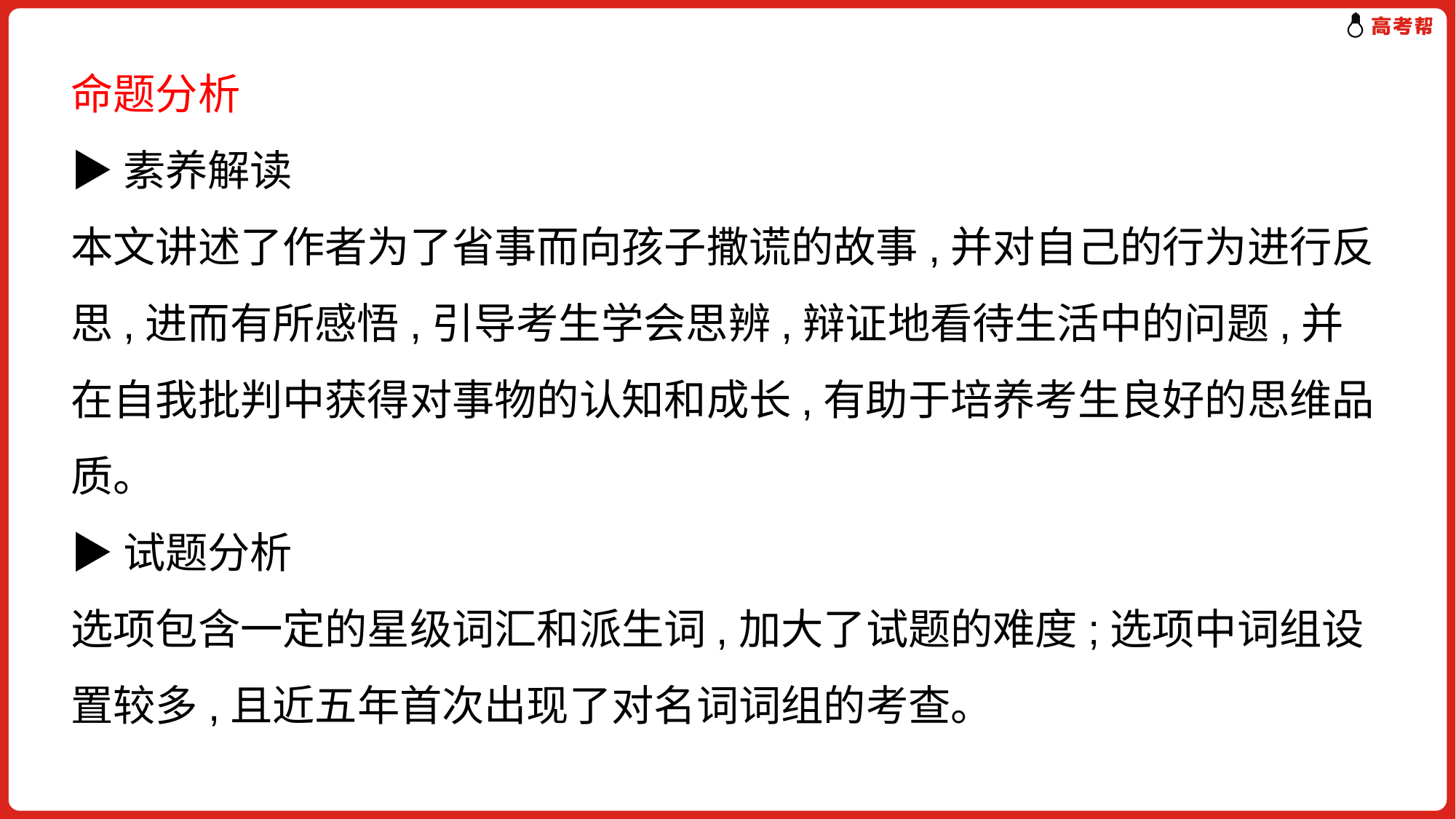

命题分析
▶素养解读
本文讲述了作者为了省事而向孩子撒谎的故事,并对自己的行为进行反思,进而有所感悟,引导考生学会思辨,辩证地看待生活中的问题,并在自我批判中获得对事物的认知和成长,有助于培养考生良好的思维品质。
▶试题分析
选项包含一定的星级词汇和派生词,加大了试题的难度;选项中词组设置较多,且近五年首次出现了对名词词组的考查。